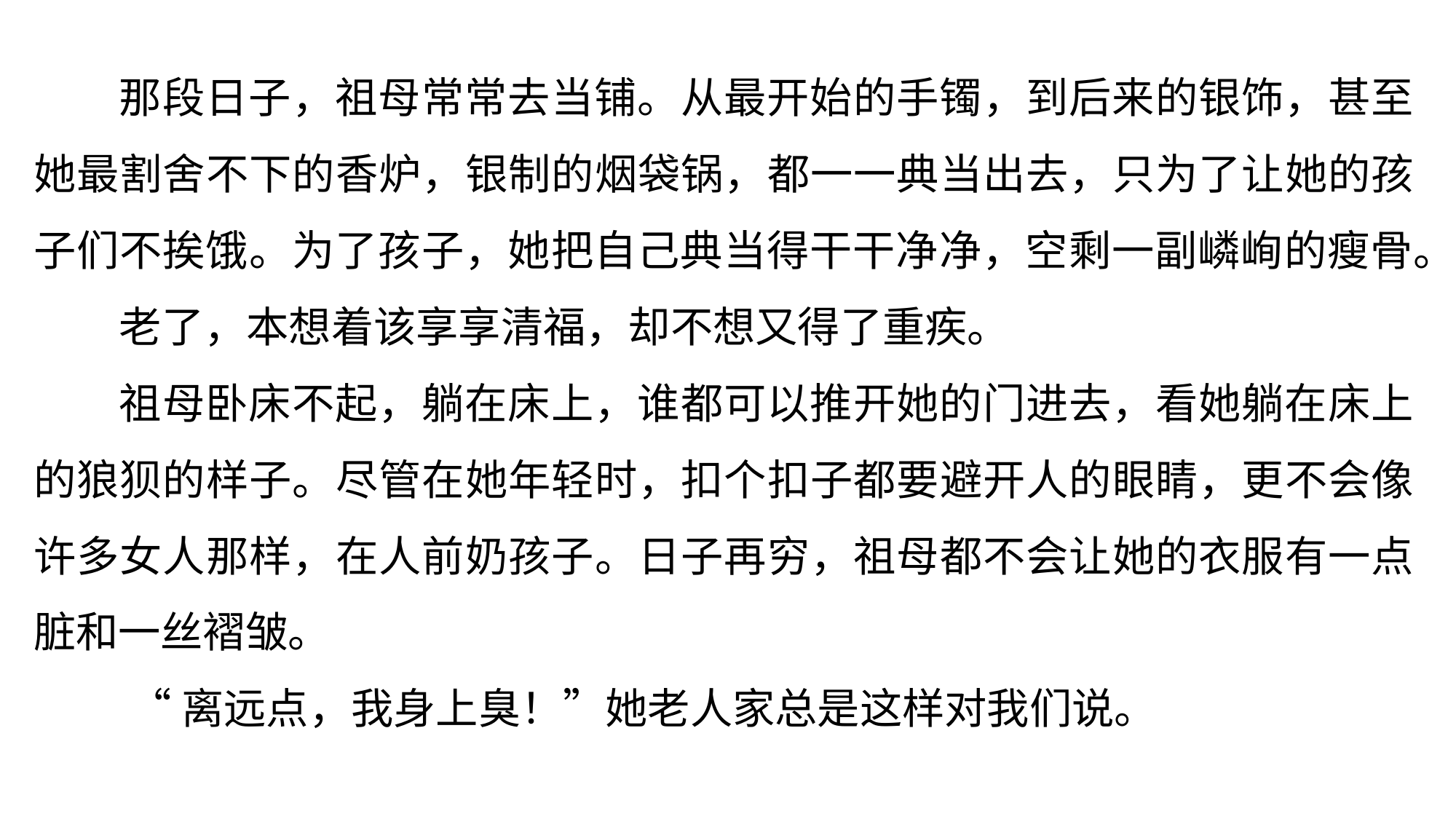

那段日子，祖母常常去当铺。从最开始的手镯，到后来的银饰，甚至她最割舍不下的香炉，银制的烟袋锅，都一一典当出去，只为了让她的孩子们不挨饿。为了孩子，她把自己典当得干干净净，空剩一副嶙峋的瘦骨。
老了，本想着该享享清福，却不想又得了重疾。
祖母卧床不起，躺在床上，谁都可以推开她的门进去，看她躺在床上的狼狈的样子。尽管在她年轻时，扣个扣子都要避开人的眼睛，更不会像许多女人那样，在人前奶孩子。日子再穷，祖母都不会让她的衣服有一点脏和一丝褶皱。
 “离远点，我身上臭！”她老人家总是这样对我们说。